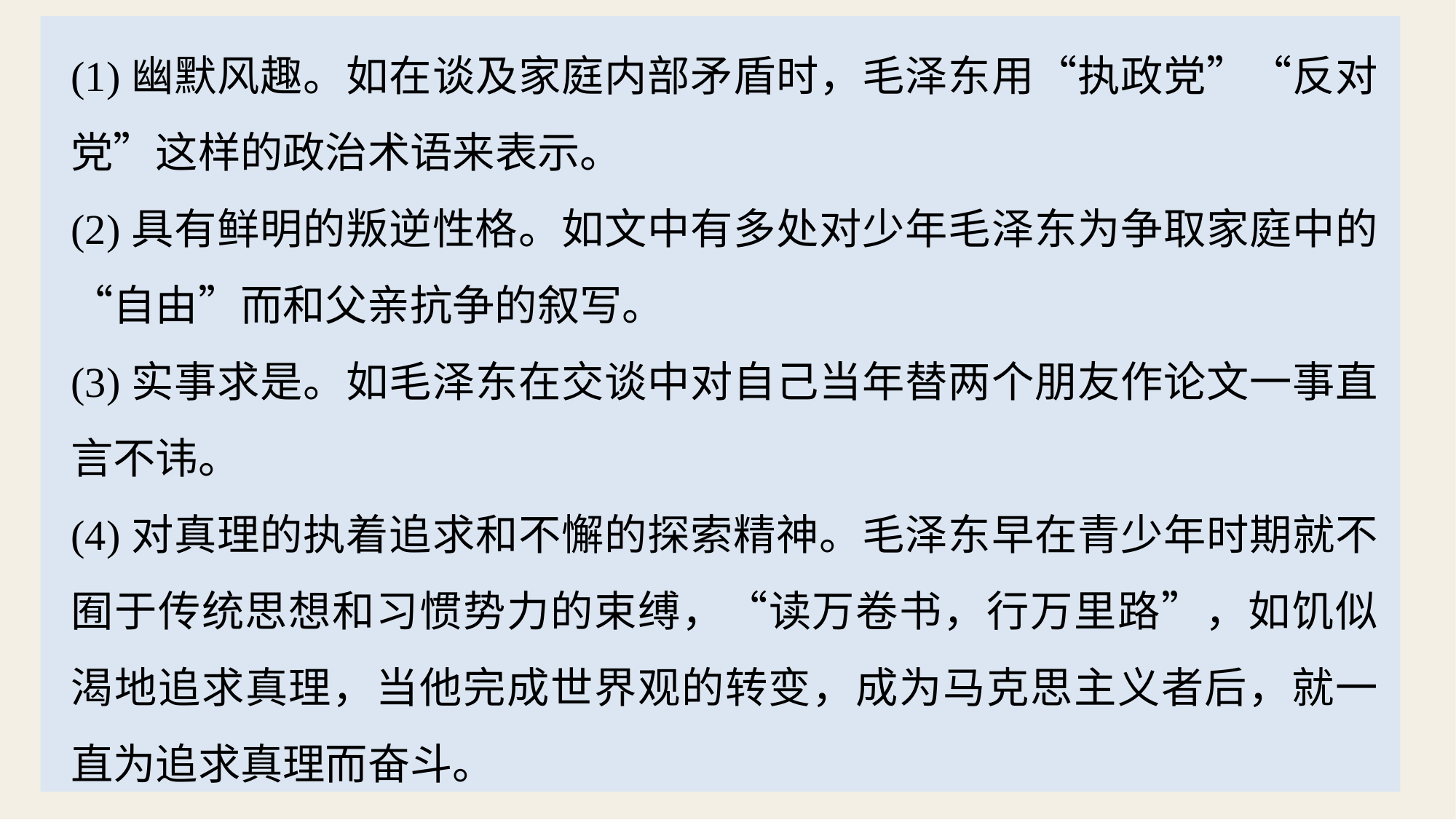

(1)幽默风趣。如在谈及家庭内部矛盾时，毛泽东用“执政党”“反对党”这样的政治术语来表示。
(2)具有鲜明的叛逆性格。如文中有多处对少年毛泽东为争取家庭中的“自由”而和父亲抗争的叙写。
(3)实事求是。如毛泽东在交谈中对自己当年替两个朋友作论文一事直言不讳。
(4)对真理的执着追求和不懈的探索精神。毛泽东早在青少年时期就不囿于传统思想和习惯势力的束缚，“读万卷书，行万里路”，如饥似渴地追求真理，当他完成世界观的转变，成为马克思主义者后，就一直为追求真理而奋斗。